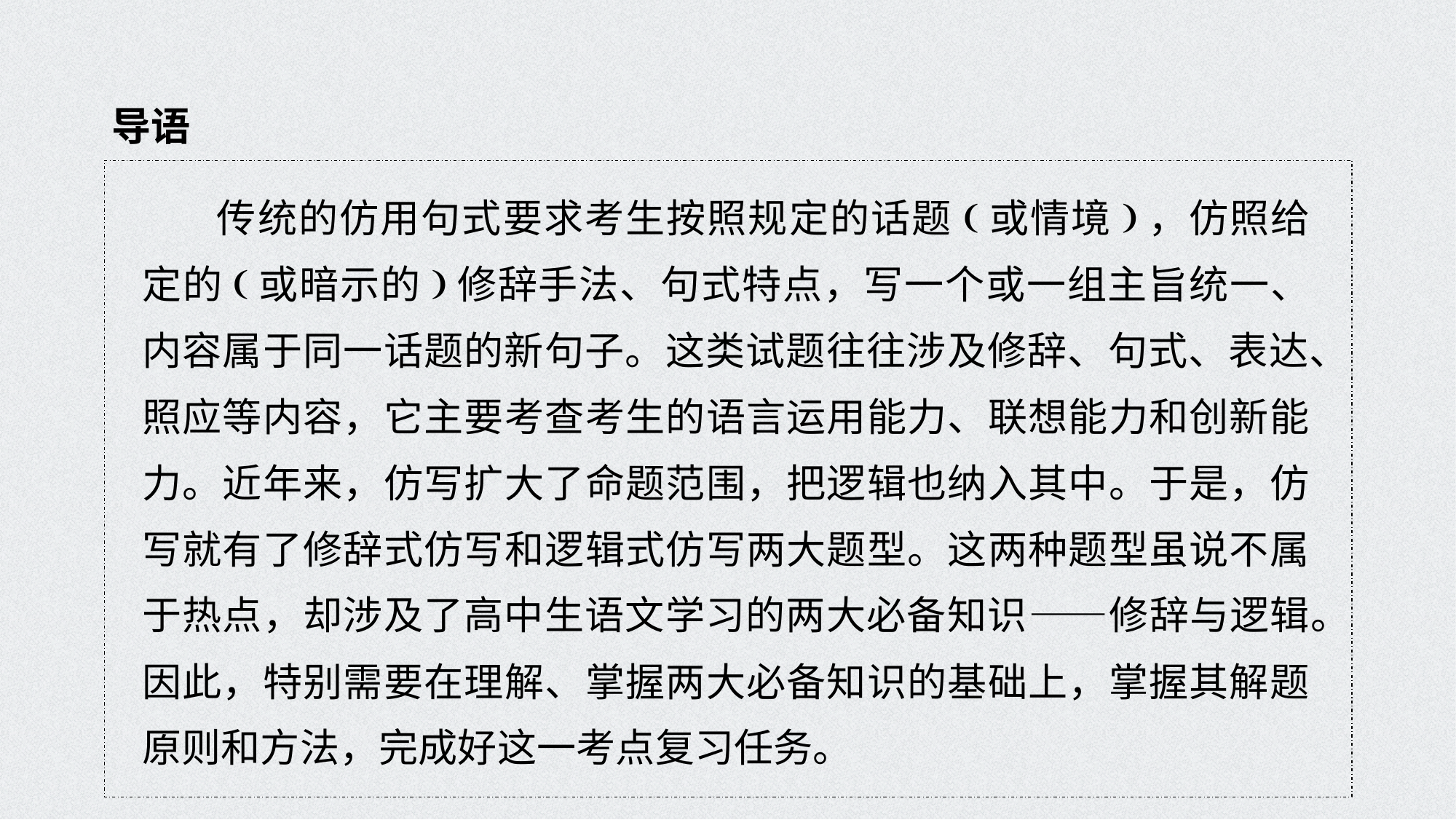

导语

传统的仿用句式要求考生按照规定的话题(或情境)，仿照给定的(或暗示的)修辞手法、句式特点，写一个或一组主旨统一、内容属于同一话题的新句子。这类试题往往涉及修辞、句式、表达、照应等内容，它主要考查考生的语言运用能力、联想能力和创新能力。近年来，仿写扩大了命题范围，把逻辑也纳入其中。于是，仿写就有了修辞式仿写和逻辑式仿写两大题型。这两种题型虽说不属于热点，却涉及了高中生语文学习的两大必备知识——修辞与逻辑。因此，特别需要在理解、掌握两大必备知识的基础上，掌握其解题原则和方法，完成好这一考点复习任务。